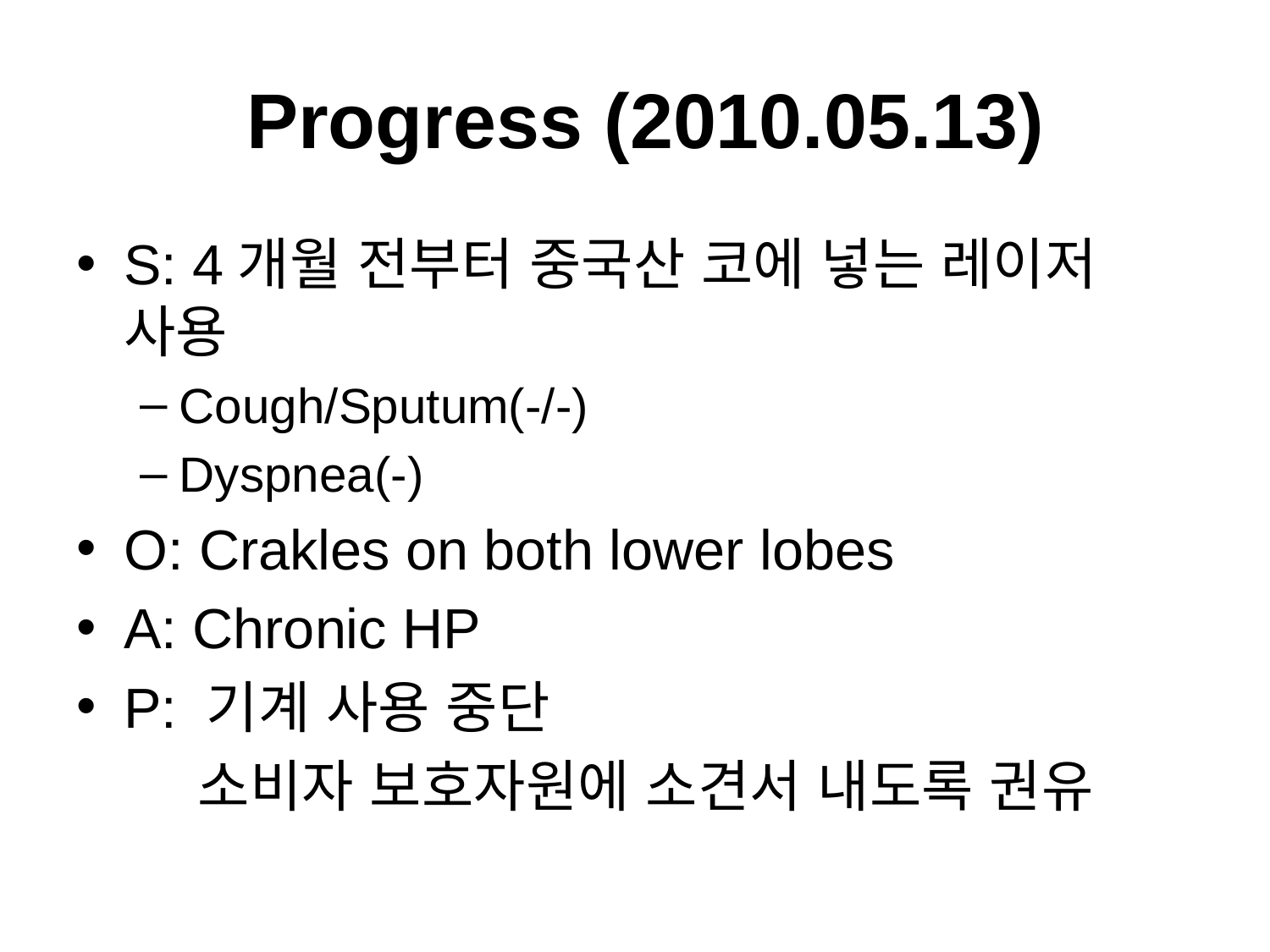

# Progress (2010.05.13)
S: 4개월 전부터 중국산 코에 넣는 레이저 사용
Cough/Sputum(-/-)
Dyspnea(-)
O: Crakles on both lower lobes
A: Chronic HP
P: 기계 사용 중단
        소비자 보호자원에 소견서 내도록 권유